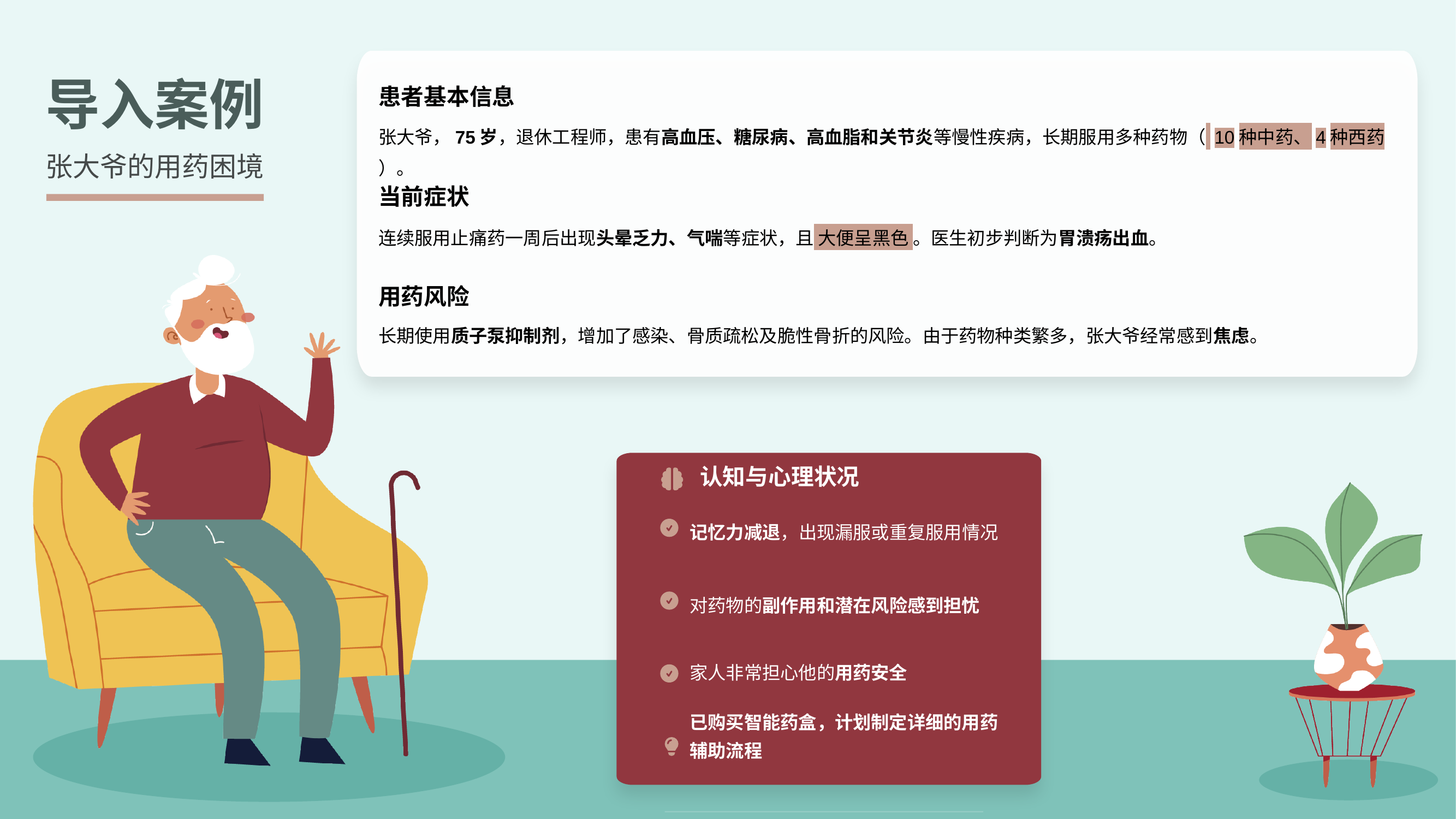

患者基本信息
导入案例
张大爷，75岁，退休工程师，患有高血压、糖尿病、高血脂和关节炎等慢性疾病，长期服用多种药物（ 10种中药、4种西药 ）。
张大爷的用药困境
当前症状

连续服用止痛药一周后出现头晕乏力、气喘等症状，且 大便呈黑色 。医生初步判断为胃溃疡出血。
用药风险
长期使用质子泵抑制剂，增加了感染、骨质疏松及脆性骨折的风险。由于药物种类繁多，张大爷经常感到焦虑。

认知与心理状况

记忆力减退，出现漏服或重复服用情况

对药物的副作用和潜在风险感到担忧

家人非常担心他的用药安全

已购买智能药盒，计划制定详细的用药辅助流程